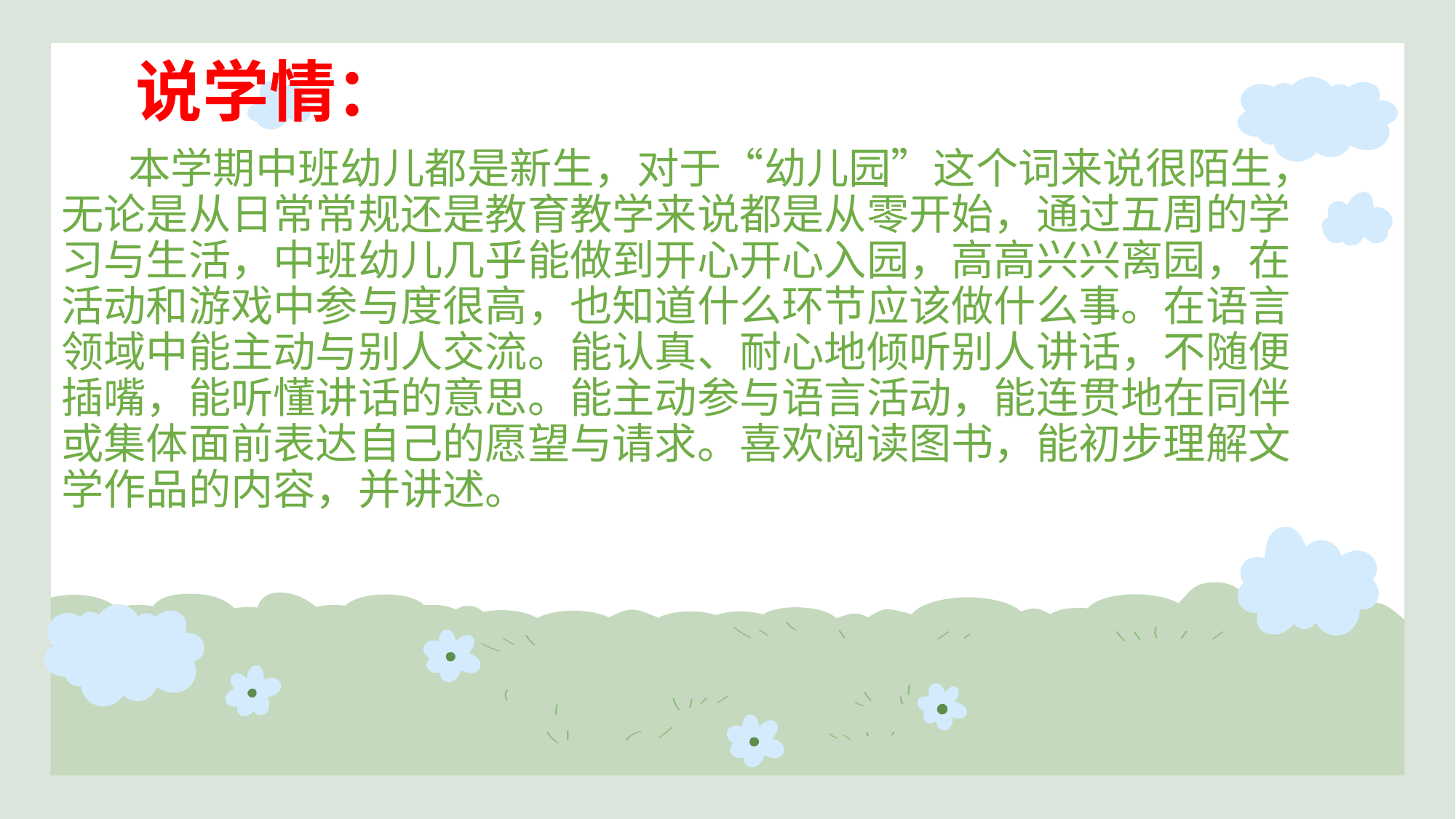

说学情：

      本学期中班幼儿都是新生，对于“幼儿园”这个词来说很陌生，无论是从日常常规还是教育教学来说都是从零开始，通过五周的学习与生活，中班幼儿几乎能做到开心开心入园，高高兴兴离园，在活动和游戏中参与度很高，也知道什么环节应该做什么事。在语言领域中能主动与别人交流。能认真、耐心地倾听别人讲话，不随便插嘴，能听懂讲话的意思。能主动参与语言活动，能连贯地在同伴或集体面前表达自己的愿望与请求。喜欢阅读图书，能初步理解文学作品的内容，并讲述。